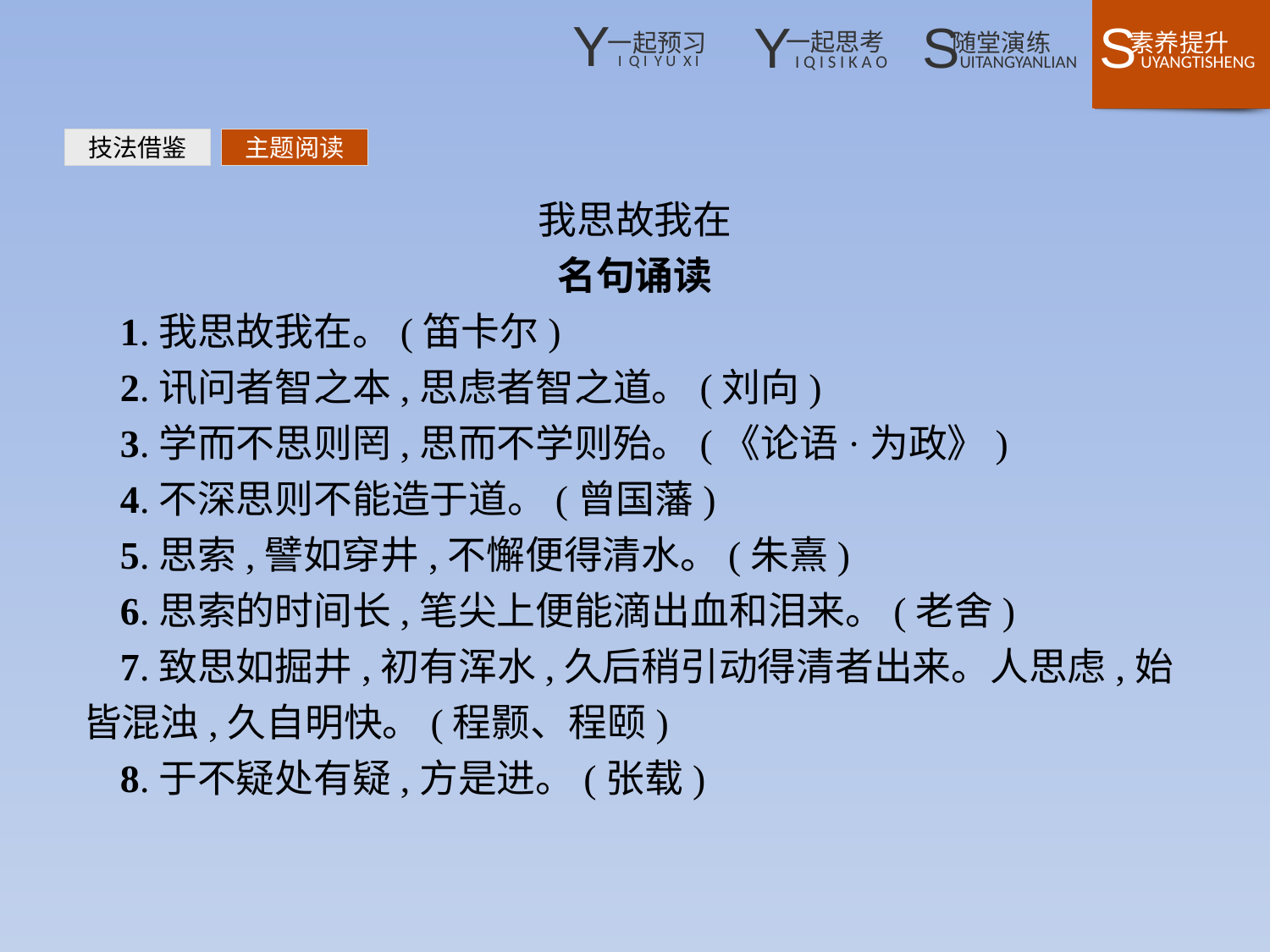

技法借鉴
主题阅读
我思故我在
名句诵读
1.我思故我在。(笛卡尔)
2.讯问者智之本,思虑者智之道。(刘向)
3.学而不思则罔,思而不学则殆。(《论语·为政》)
4.不深思则不能造于道。(曾国藩)
5.思索,譬如穿井,不懈便得清水。(朱熹)
6.思索的时间长,笔尖上便能滴出血和泪来。(老舍)
7.致思如掘井,初有浑水,久后稍引动得清者出来。人思虑,始皆混浊,久自明快。(程颢、程颐)
8.于不疑处有疑,方是进。(张载)